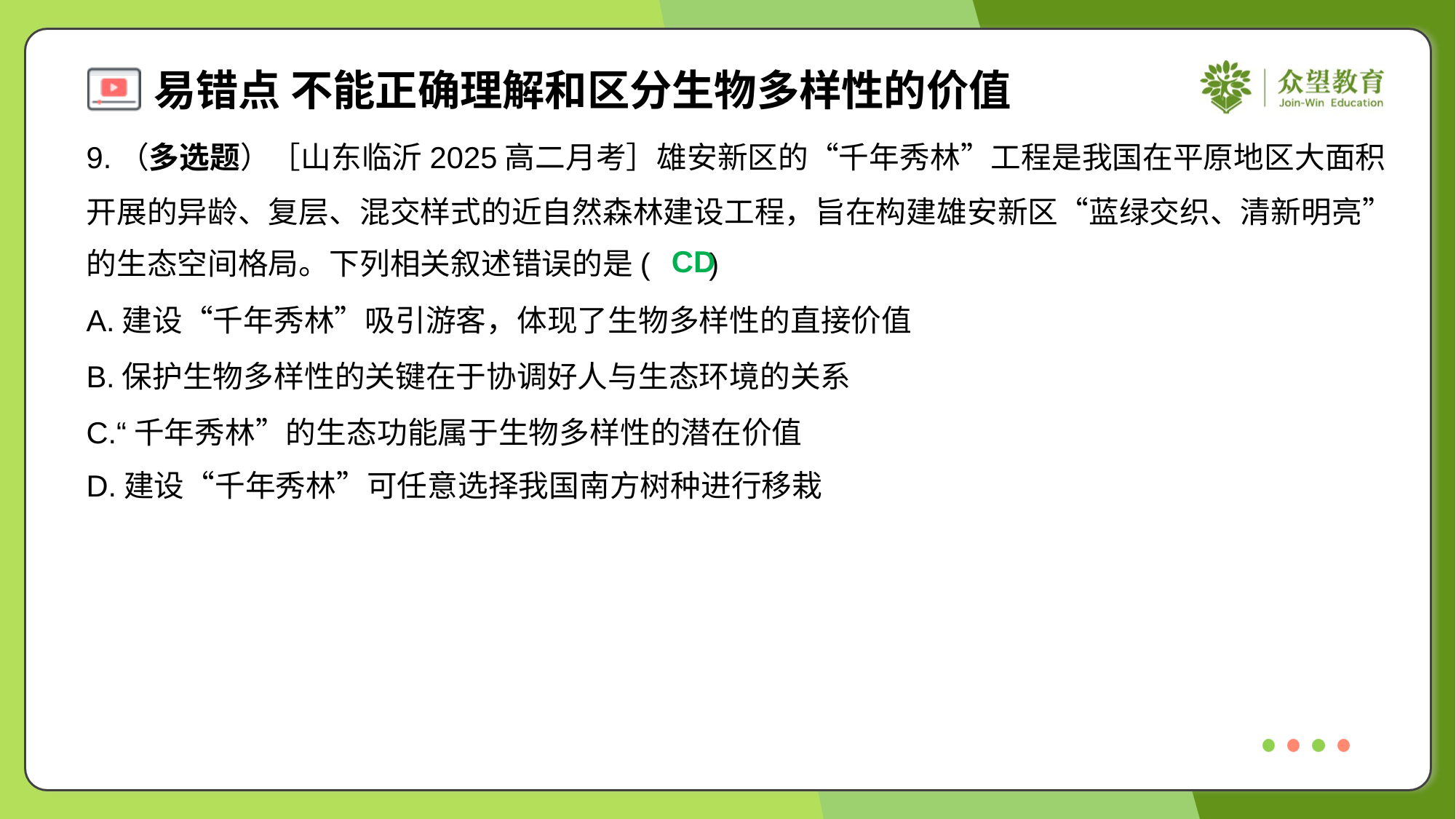

9.（多选题）［山东临沂2025高二月考］雄安新区的“千年秀林”工程是我国在平原地区大面积
开展的异龄、复层、混交样式的近自然森林建设工程，旨在构建雄安新区“蓝绿交织、清新明亮”
的生态空间格局。下列相关叙述错误的是(       )
CD
A.建设“千年秀林”吸引游客，体现了生物多样性的直接价值
B.保护生物多样性的关键在于协调好人与生态环境的关系
C.“千年秀林”的生态功能属于生物多样性的潜在价值
D.建设“千年秀林”可任意选择我国南方树种进行移栽